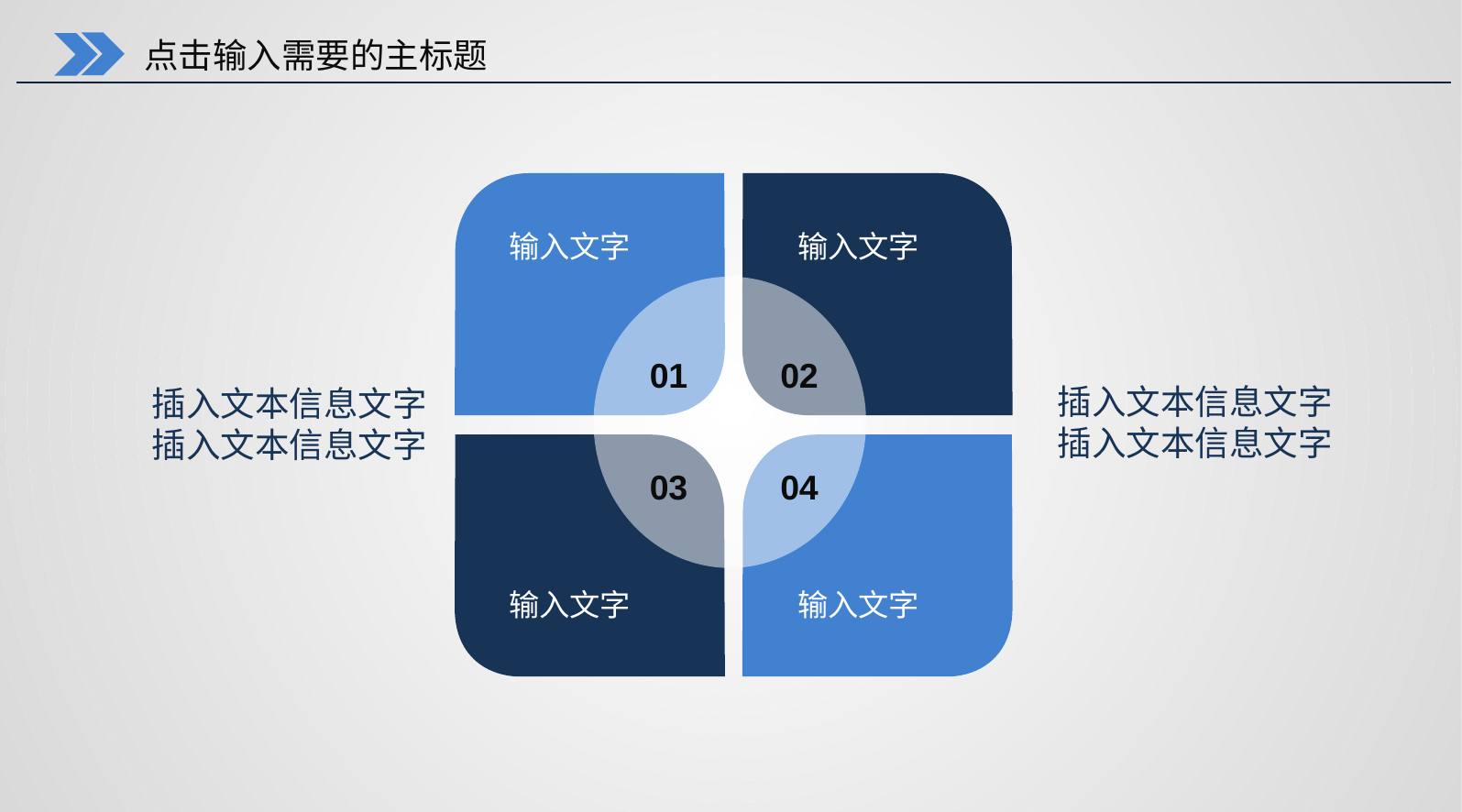

点击输入需要的主标题

输入文字
       输入文字

01
02
插入文本信息文字
插入文本信息文字
插入文本信息文字
插入文本信息文字
输入文字
       输入文字
03
04